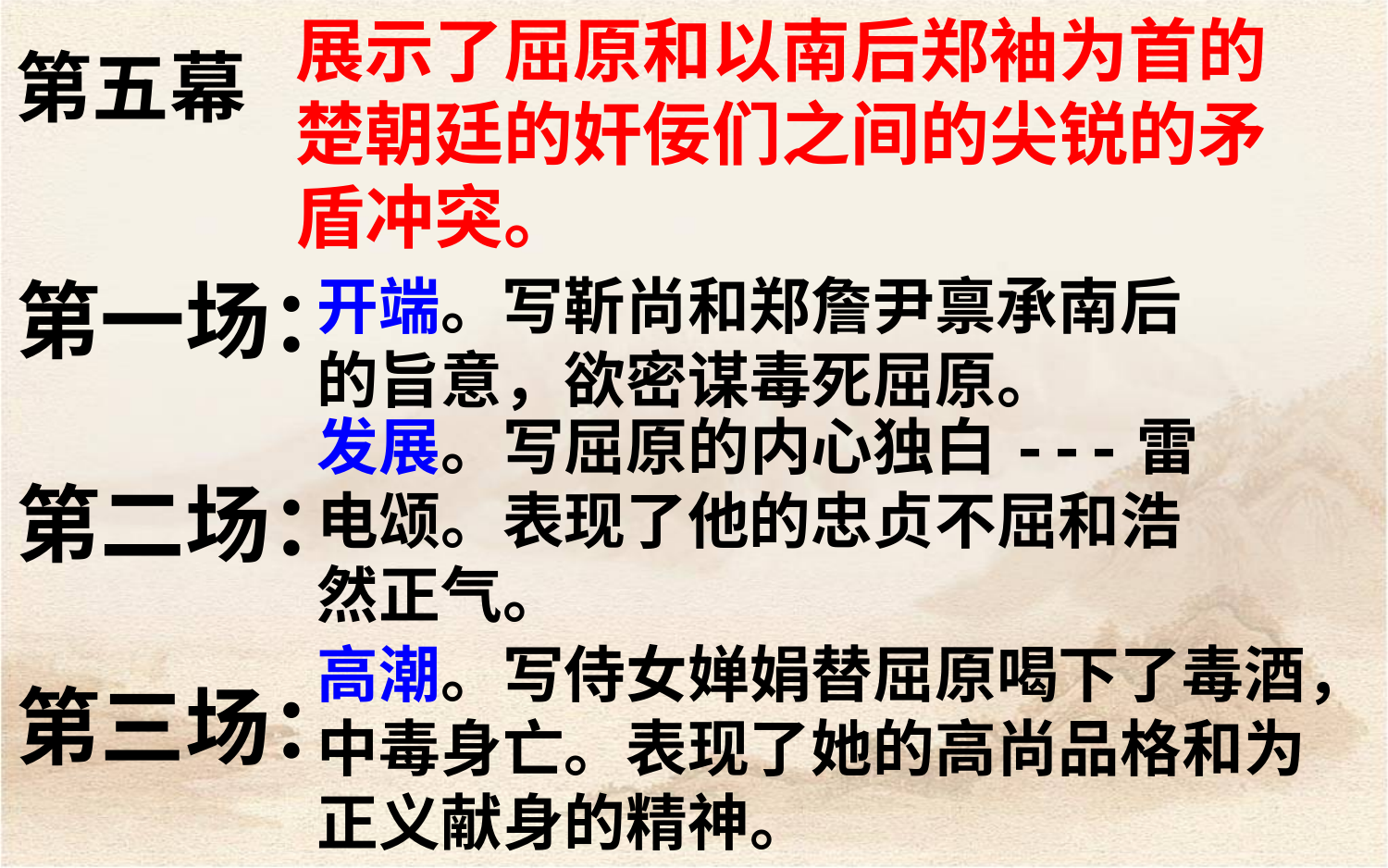

展示了屈原和以南后郑袖为首的楚朝廷的奸佞们之间的尖锐的矛盾冲突。
第五幕
第一场：

第二场：

第三场：
开端。写靳尚和郑詹尹禀承南后的旨意，欲密谋毒死屈原。
发展。写屈原的内心独白---雷电颂。表现了他的忠贞不屈和浩然正气。
高潮。写侍女婵娟替屈原喝下了毒酒，中毒身亡。表现了她的高尚品格和为正义献身的精神。